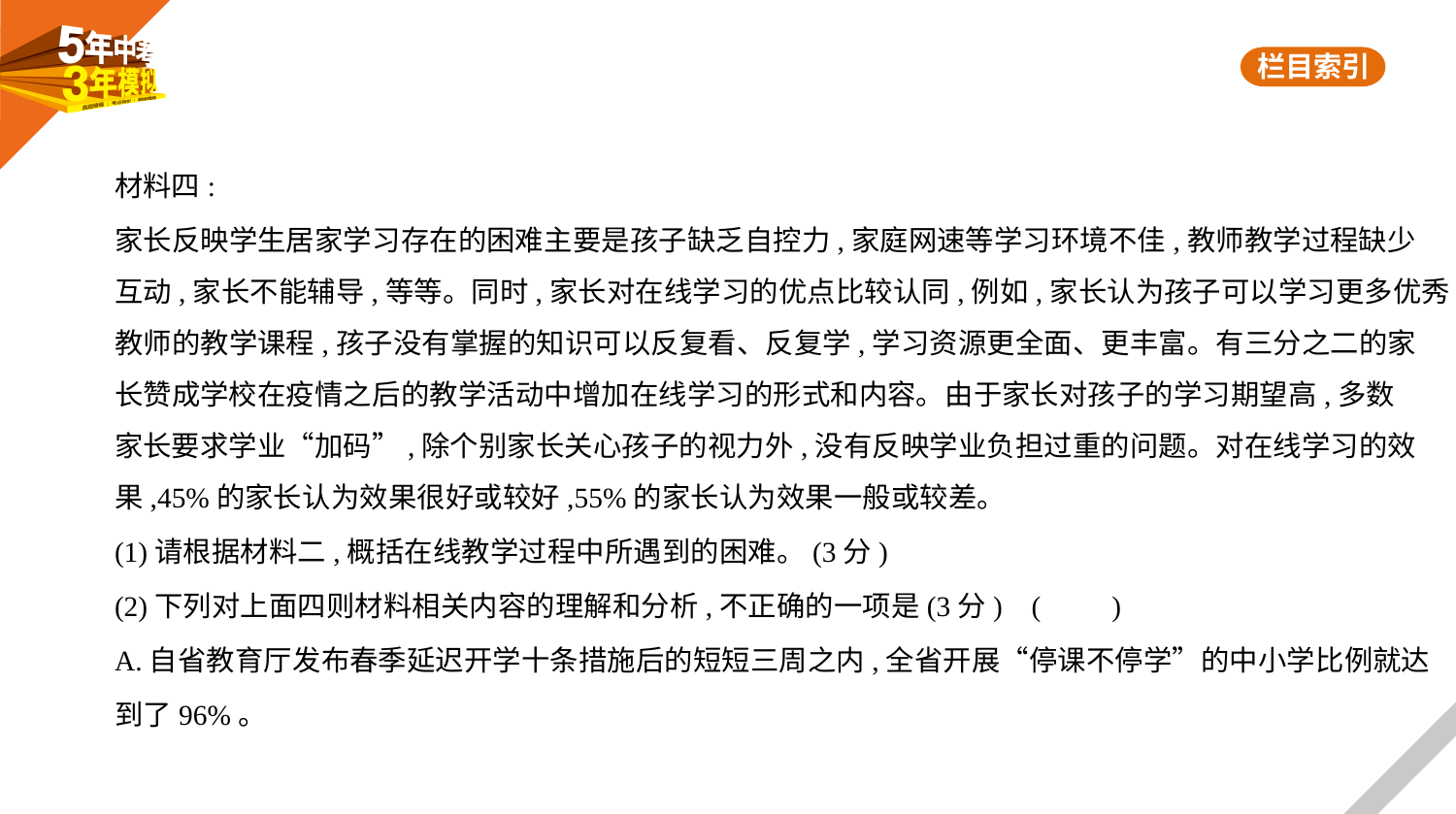

材料四:
家长反映学生居家学习存在的困难主要是孩子缺乏自控力,家庭网速等学习环境不佳,教师教学过程缺少
互动,家长不能辅导,等等。同时,家长对在线学习的优点比较认同,例如,家长认为孩子可以学习更多优秀
教师的教学课程,孩子没有掌握的知识可以反复看、反复学,学习资源更全面、更丰富。有三分之二的家
长赞成学校在疫情之后的教学活动中增加在线学习的形式和内容。由于家长对孩子的学习期望高,多数
家长要求学业“加码”,除个别家长关心孩子的视力外,没有反映学业负担过重的问题。对在线学习的效
果,45%的家长认为效果很好或较好,55%的家长认为效果一般或较差。
(1)请根据材料二,概括在线教学过程中所遇到的困难。(3分)
(2)下列对上面四则材料相关内容的理解和分析,不正确的一项是(3分) (　　)
A.自省教育厅发布春季延迟开学十条措施后的短短三周之内,全省开展“停课不停学”的中小学比例就达
到了96%。